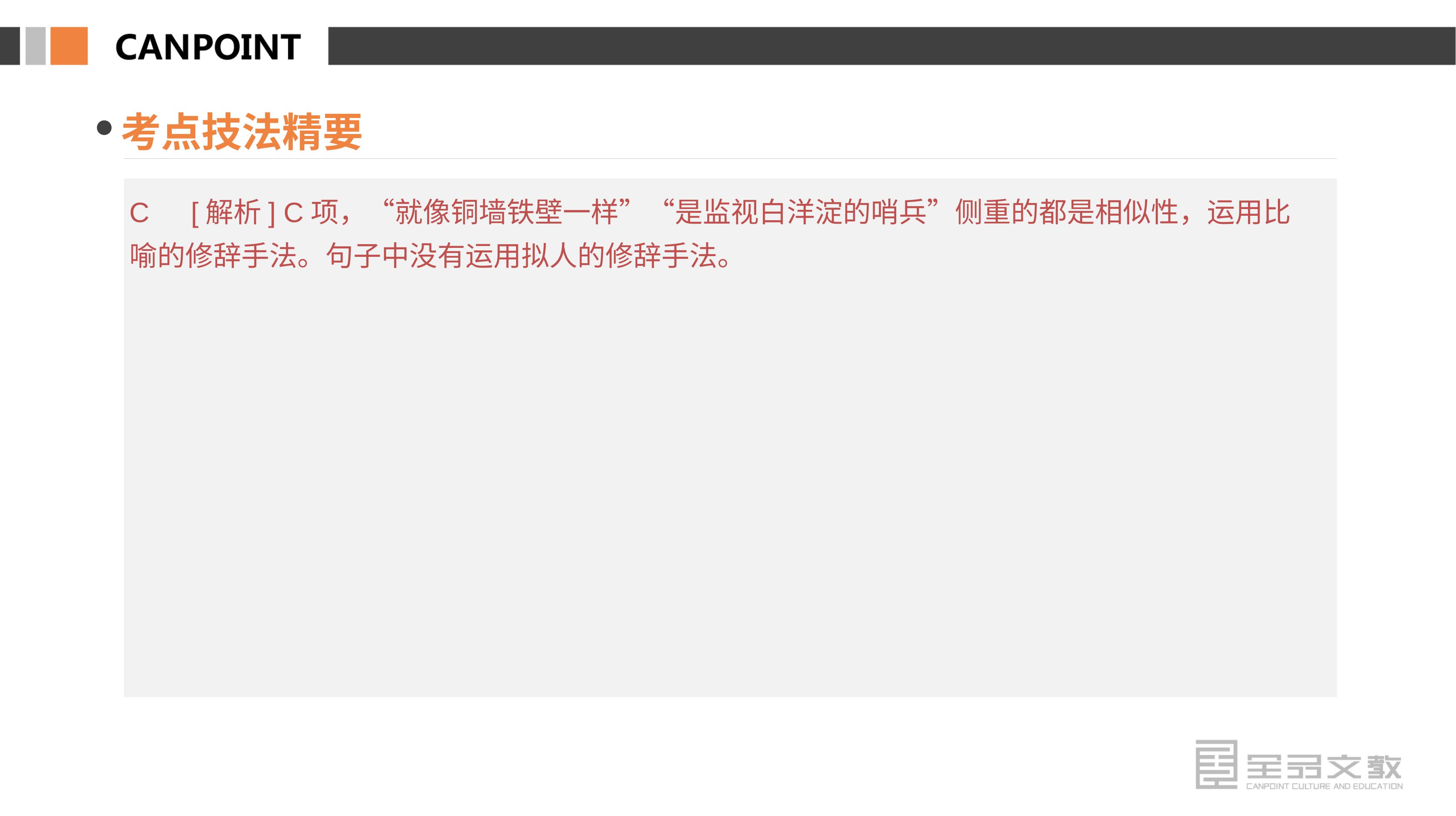

考点技法精要

C　[解析] C项，“就像铜墙铁壁一样”“是监视白洋淀的哨兵”侧重的都是相似性，运用比喻的修辞手法。句子中没有运用拟人的修辞手法。